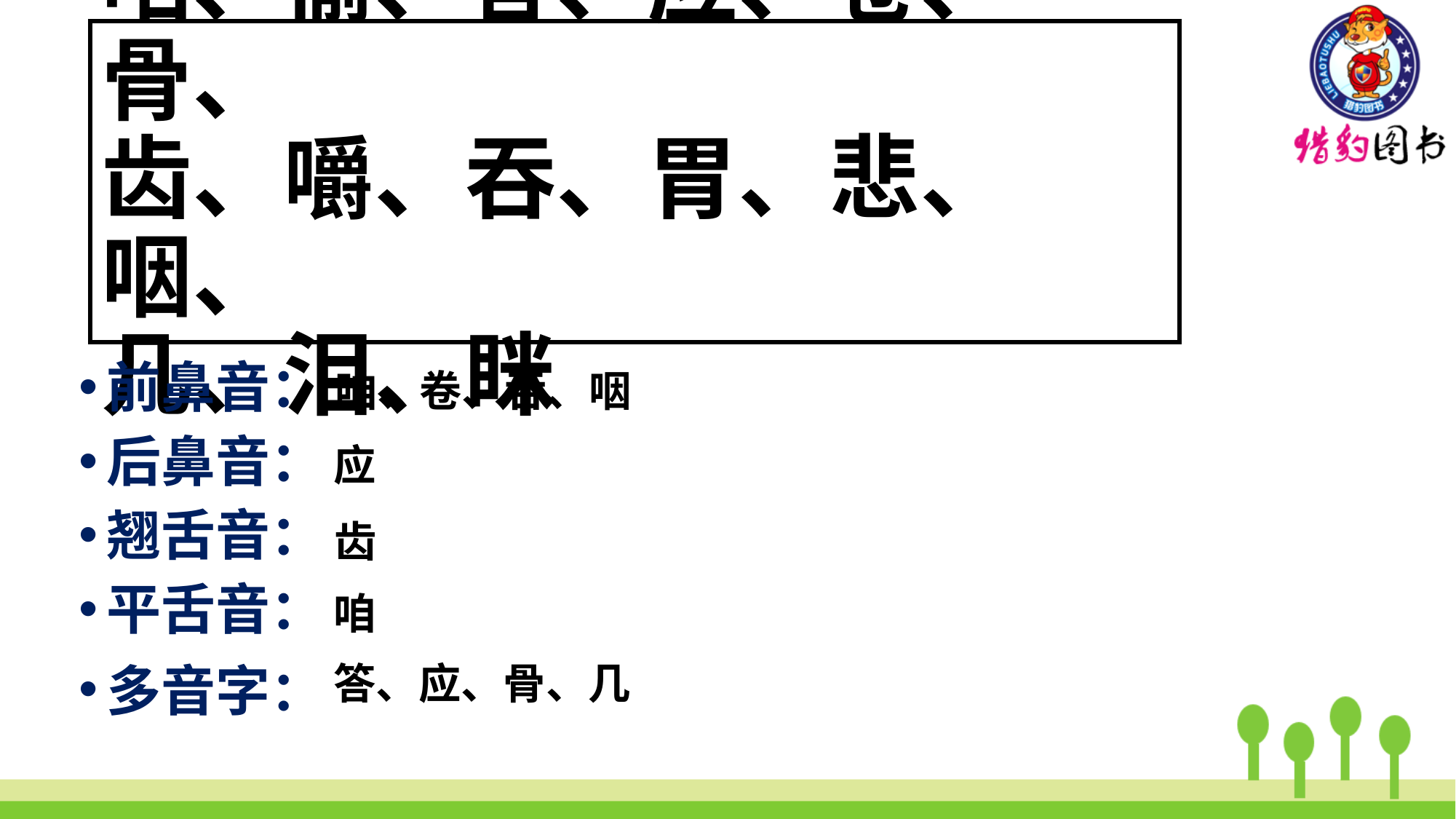

# 咱、偷、答、应、卷、骨、 齿、嚼、吞、胃、悲、咽、 几、泪、眯
前鼻音：
后鼻音：
翘舌音：
平舌音：
多音字：
咱、卷、吞、咽
应
齿
咱
答、应、骨、几